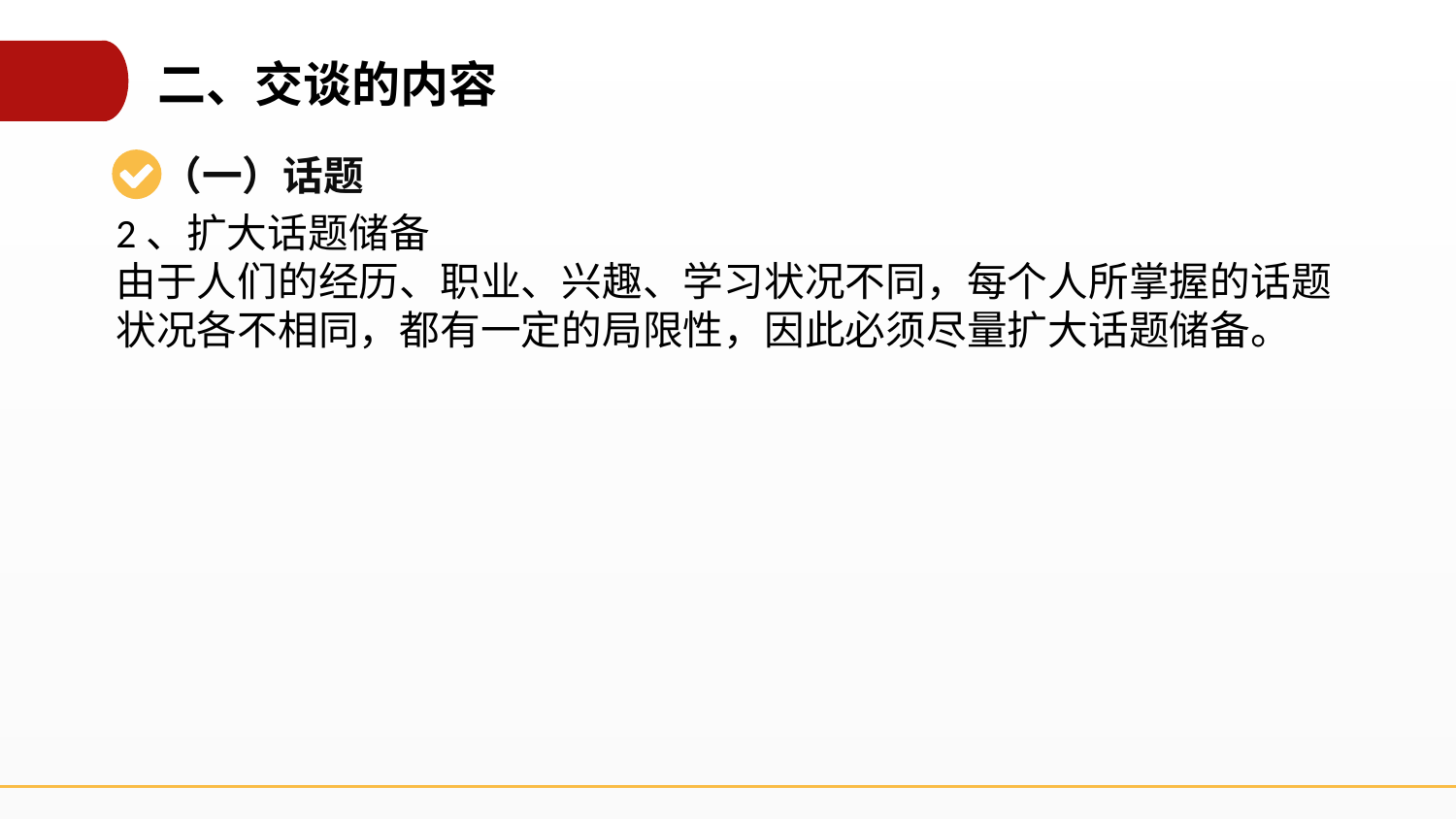

二、交谈的内容

（一）话题
2、扩大话题储备
由于人们的经历、职业、兴趣、学习状况不同，每个人所掌握的话题状况各不相同，都有一定的局限性，因此必须尽量扩大话题储备。